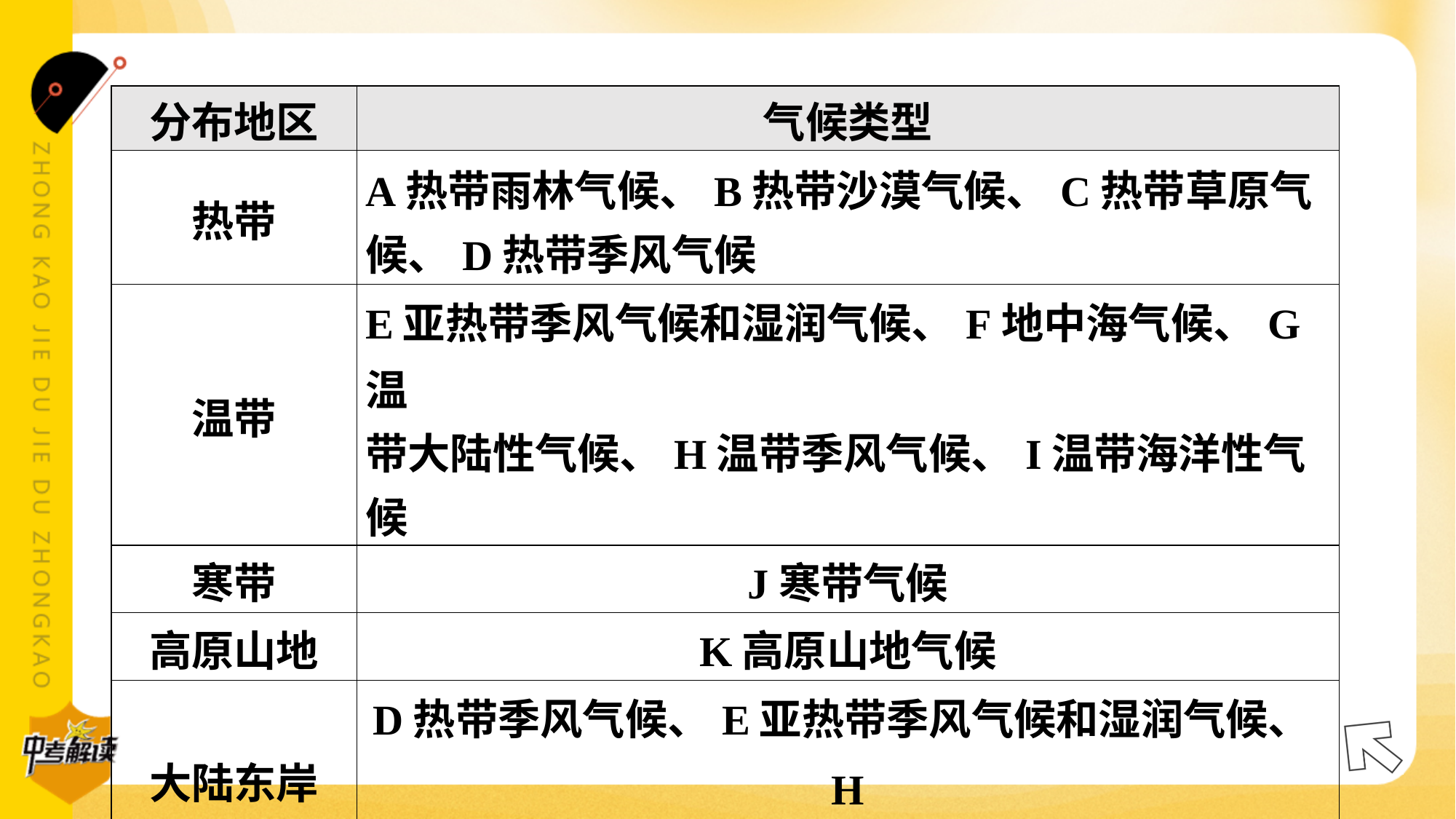

| 分布地区 | 气候类型 |
| --- | --- |
| 热带 | A热带雨林气候、B热带沙漠气候、C热带草原气 候、D热带季风气候 |
| 温带 | E亚热带季风气候和湿润气候、F地中海气候、G温 带大陆性气候、H温带季风气候、I温带海洋性气候 |
| 寒带 | J寒带气候 |
| 高原山地 | K高原山地气候 |
| 大陆东岸 | D热带季风气候、E亚热带季风气候和湿润气候、H 温带季风气候 |